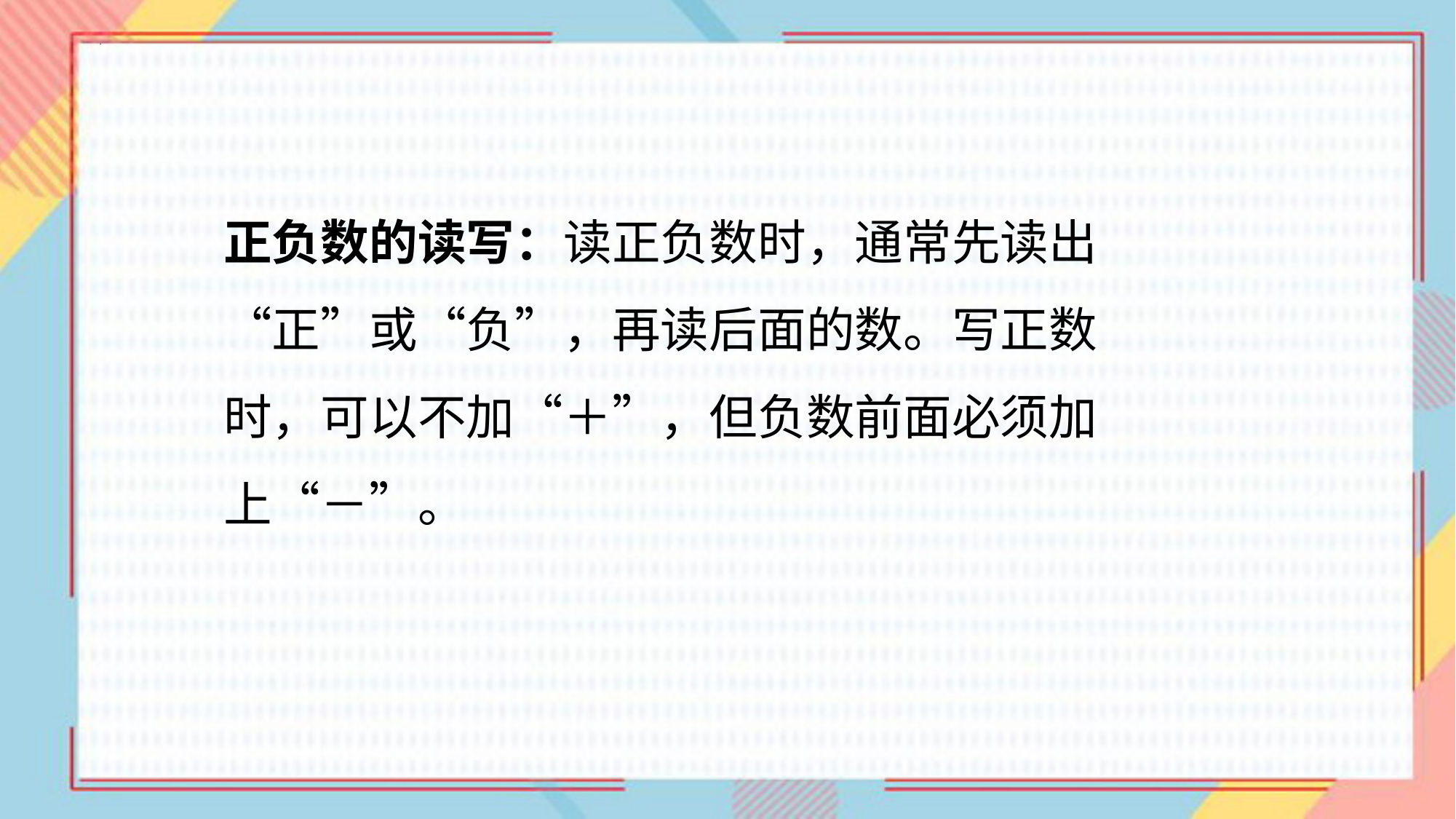

正负数的读写：读正负数时，通常先读出“正”或“负”，再读后面的数。写正数时，可以不加“＋”，但负数前面必须加上“－”。